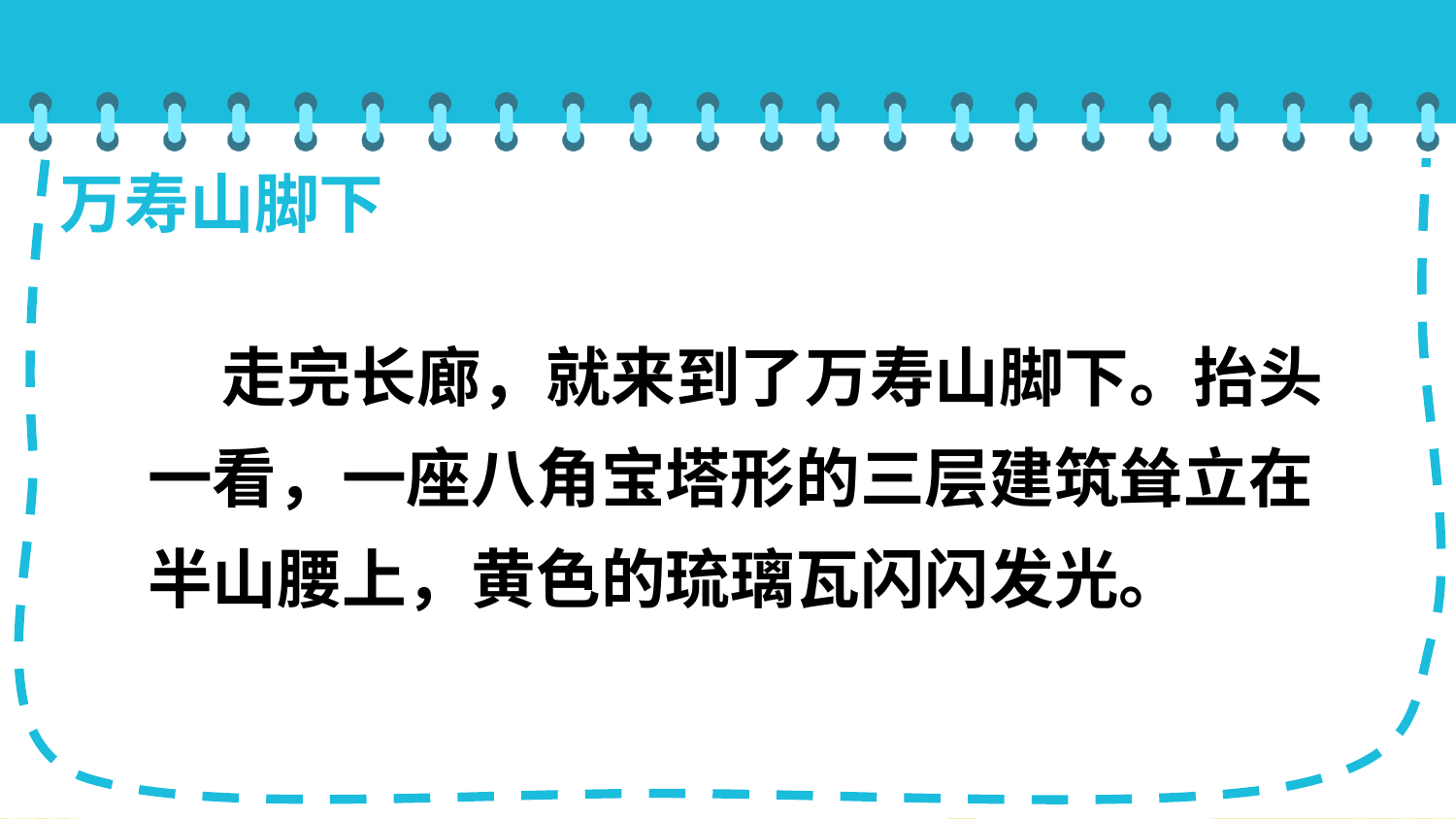

万寿山脚下
    走完长廊，就来到了万寿山脚下。抬头一看，一座八角宝塔形的三层建筑耸立在半山腰上，黄色的琉璃瓦闪闪发光。